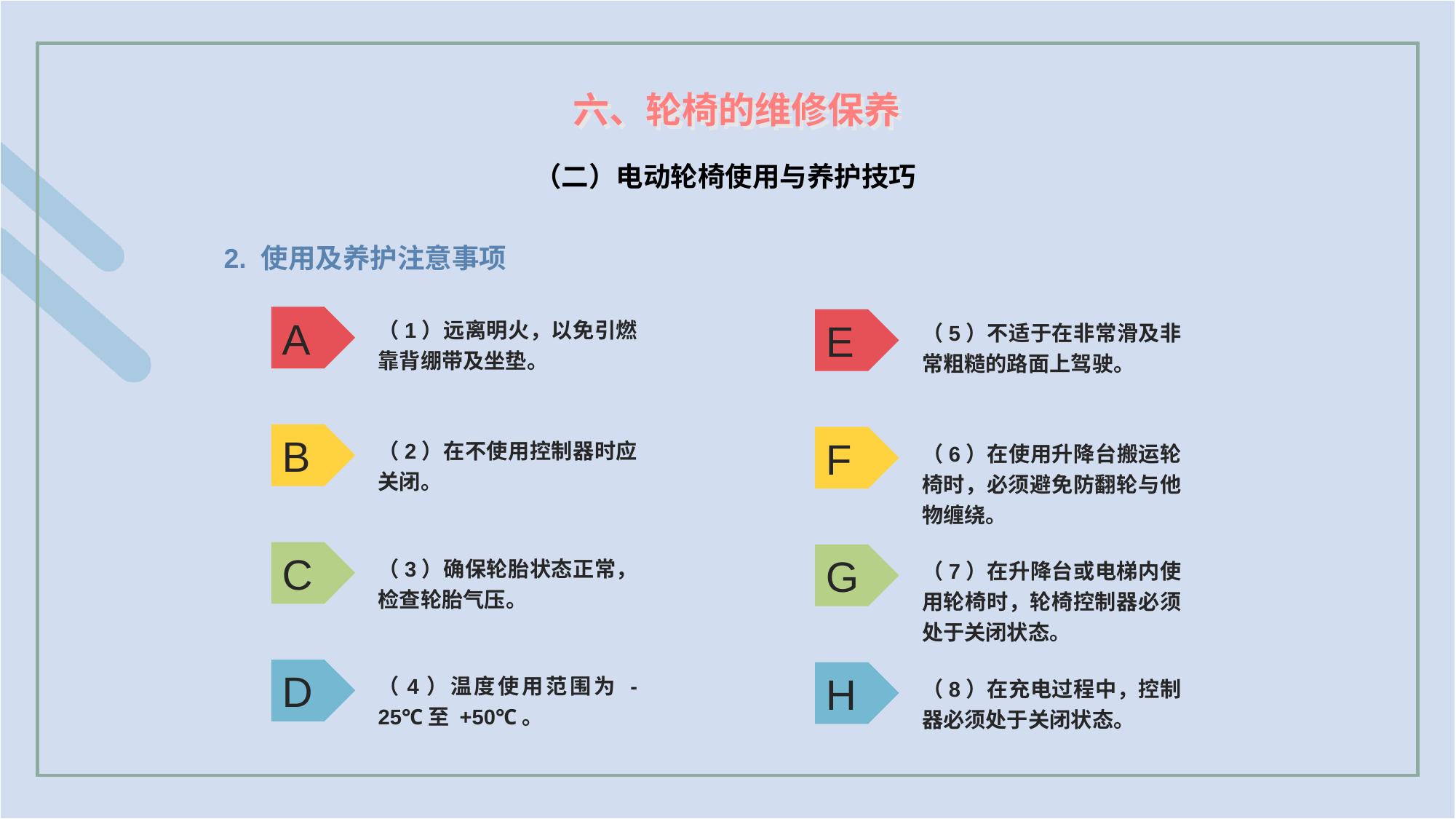

六、轮椅的维修保养
（二）电动轮椅使用与养护技巧
2. 使用及养护注意事项
（1）远离明火，以免引燃靠背绷带及坐垫。
A
（5）不适于在非常滑及非常粗糙的路面上驾驶。
E
B
（2）在不使用控制器时应关闭。
F
（6）在使用升降台搬运轮椅时，必须避免防翻轮与他物缠绕。
C
（3）确保轮胎状态正常，检查轮胎气压。
G
（7）在升降台或电梯内使用轮椅时，轮椅控制器必须处于关闭状态。
D
（4）温度使用范围为 -25℃至 +50℃。
H
（8）在充电过程中，控制器必须处于关闭状态。